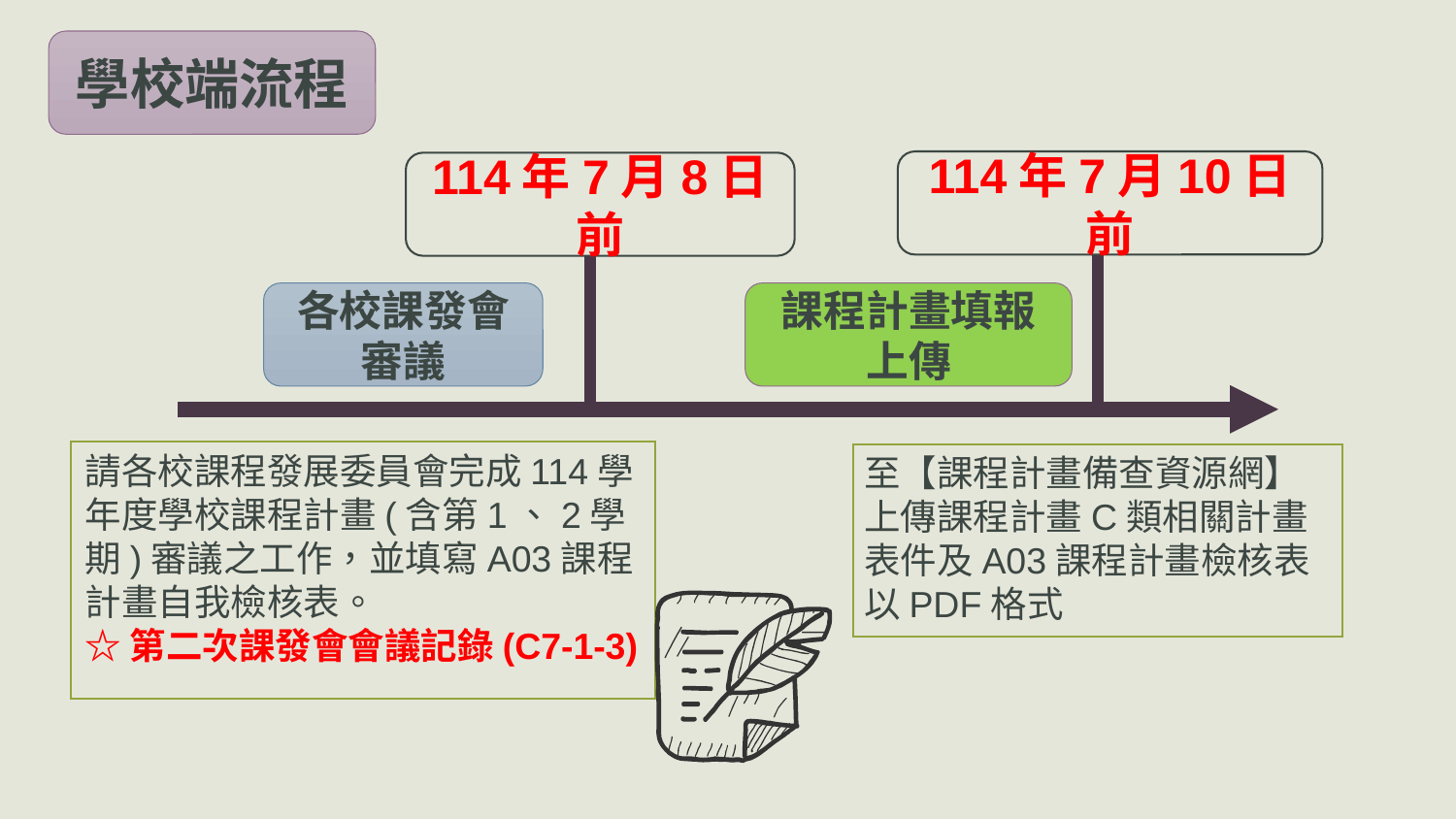

學校端流程
114年7月10日前
114年7月8日前
各校課發會審議
課程計畫填報上傳
請各校課程發展委員會完成114學年度學校課程計畫(含第1、2學期)審議之工作，並填寫A03課程計畫自我檢核表。
☆第二次課發會會議記錄(C7-1-3)
至【課程計畫備查資源網】上傳課程計畫C類相關計畫表件及A03課程計畫檢核表以PDF格式